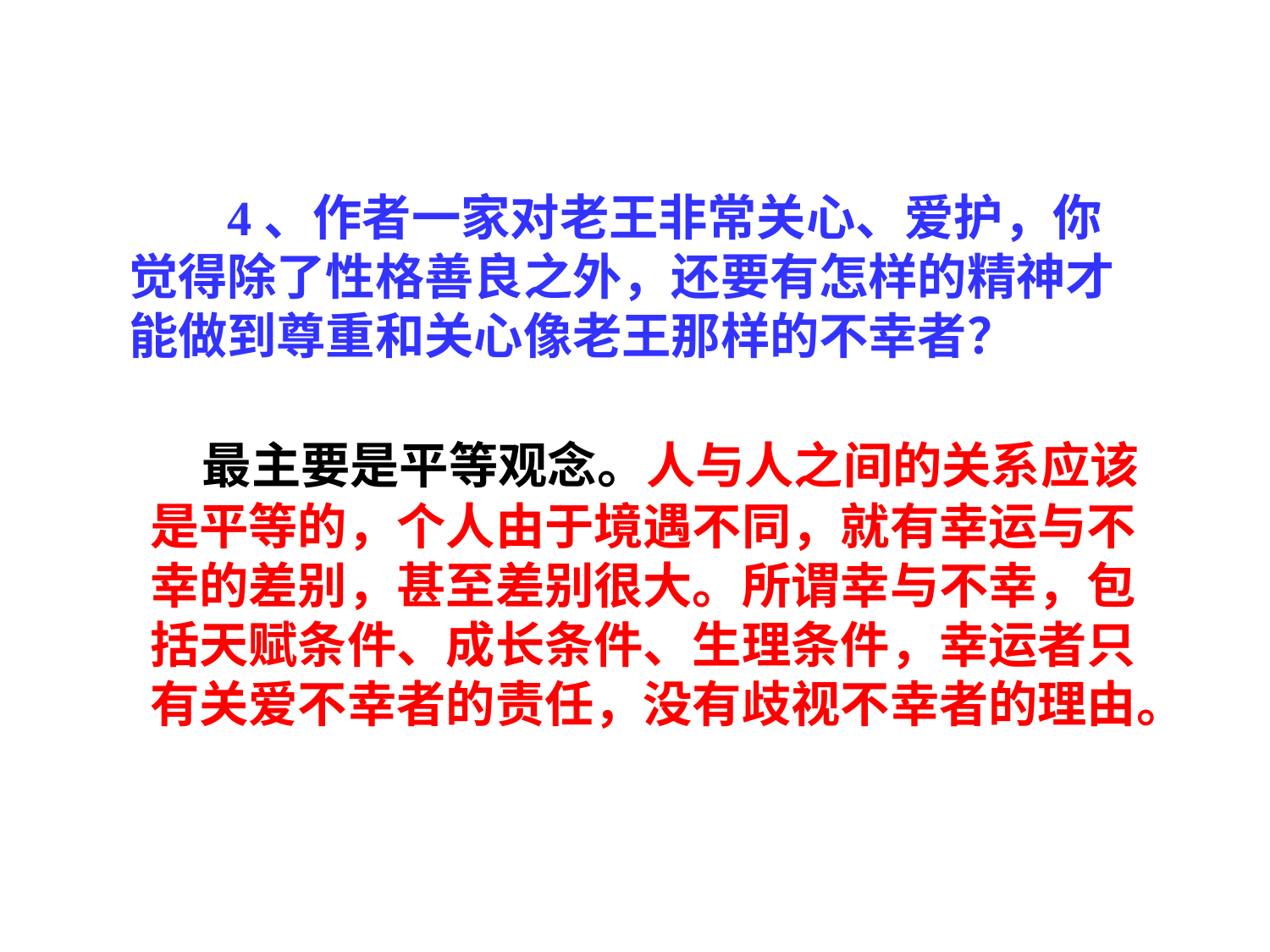

4、作者一家对老王非常关心、爱护，你觉得除了性格善良之外，还要有怎样的精神才能做到尊重和关心像老王那样的不幸者？
   最主要是平等观念。人与人之间的关系应该是平等的，个人由于境遇不同，就有幸运与不幸的差别，甚至差别很大。所谓幸与不幸，包括天赋条件、成长条件、生理条件，幸运者只有关爱不幸者的责任，没有歧视不幸者的理由。